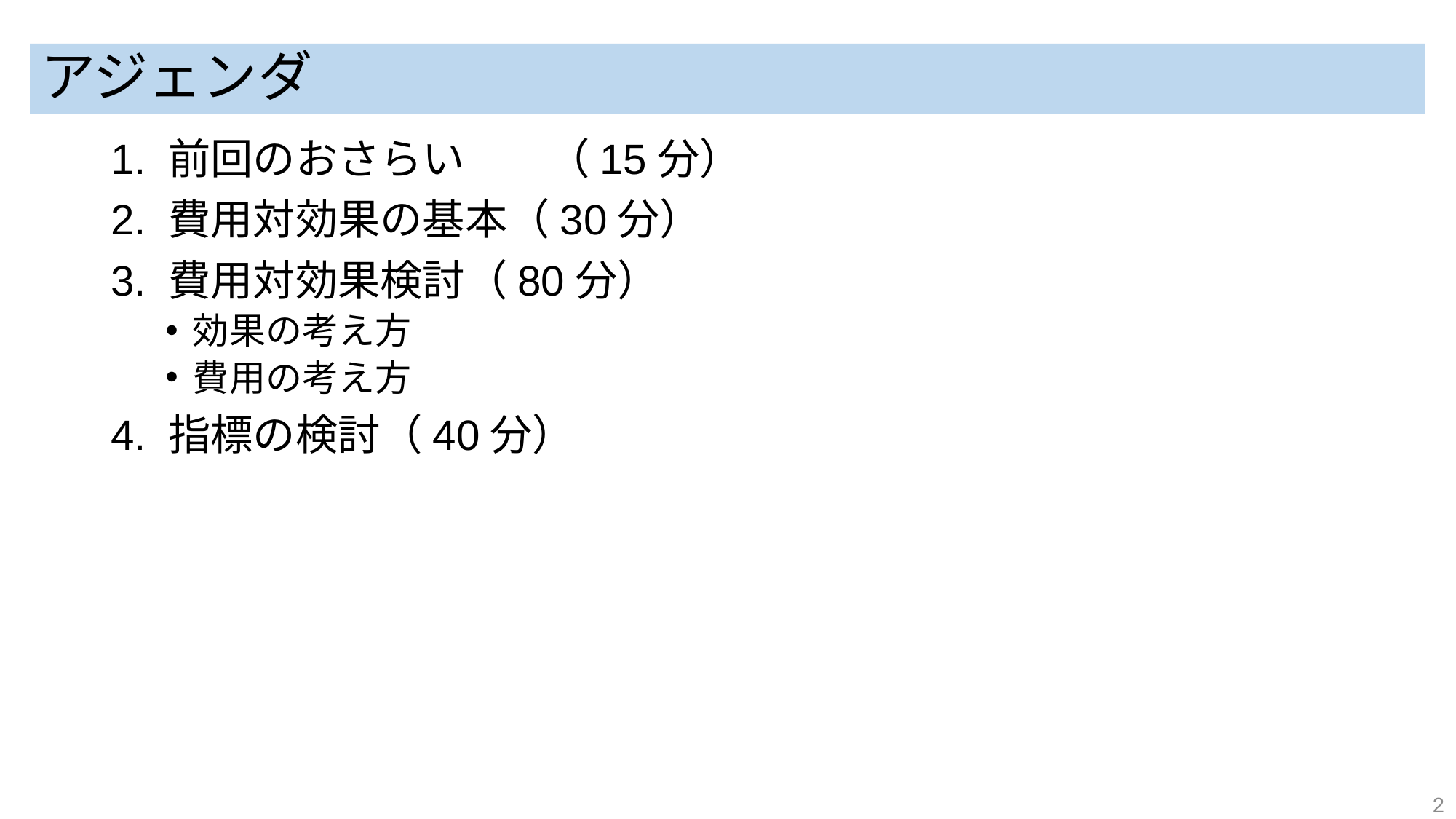

# アジェンダ
1. 前回のおさらい	（15分）
2. 費用対効果の基本（30分）
3. 費用対効果検討（80分）
効果の考え方
費用の考え方
4. 指標の検討（40分）
2